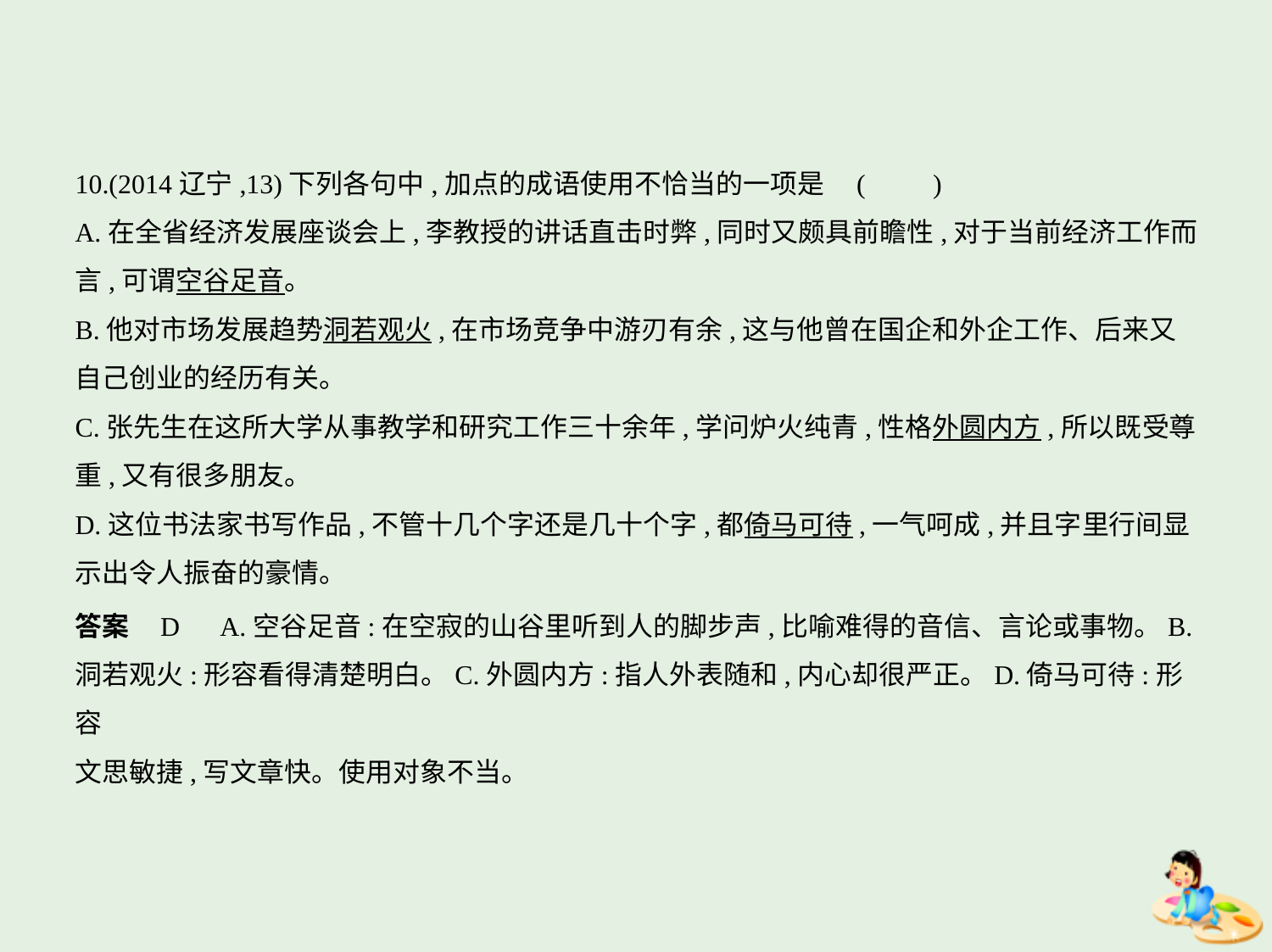

10.(2014辽宁,13)下列各句中,加点的成语使用不恰当的一项是 (　　)
A.在全省经济发展座谈会上,李教授的讲话直击时弊,同时又颇具前瞻性,对于当前经济工作而
言,可谓空谷足音。
B.他对市场发展趋势洞若观火,在市场竞争中游刃有余,这与他曾在国企和外企工作、后来又
自己创业的经历有关。
C.张先生在这所大学从事教学和研究工作三十余年,学问炉火纯青,性格外圆内方,所以既受尊
重,又有很多朋友。
D.这位书法家书写作品,不管十几个字还是几十个字,都倚马可待,一气呵成,并且字里行间显
示出令人振奋的豪情。
答案    D　A.空谷足音:在空寂的山谷里听到人的脚步声,比喻难得的音信、言论或事物。B.
洞若观火:形容看得清楚明白。C.外圆内方:指人外表随和,内心却很严正。D.倚马可待:形容
文思敏捷,写文章快。使用对象不当。